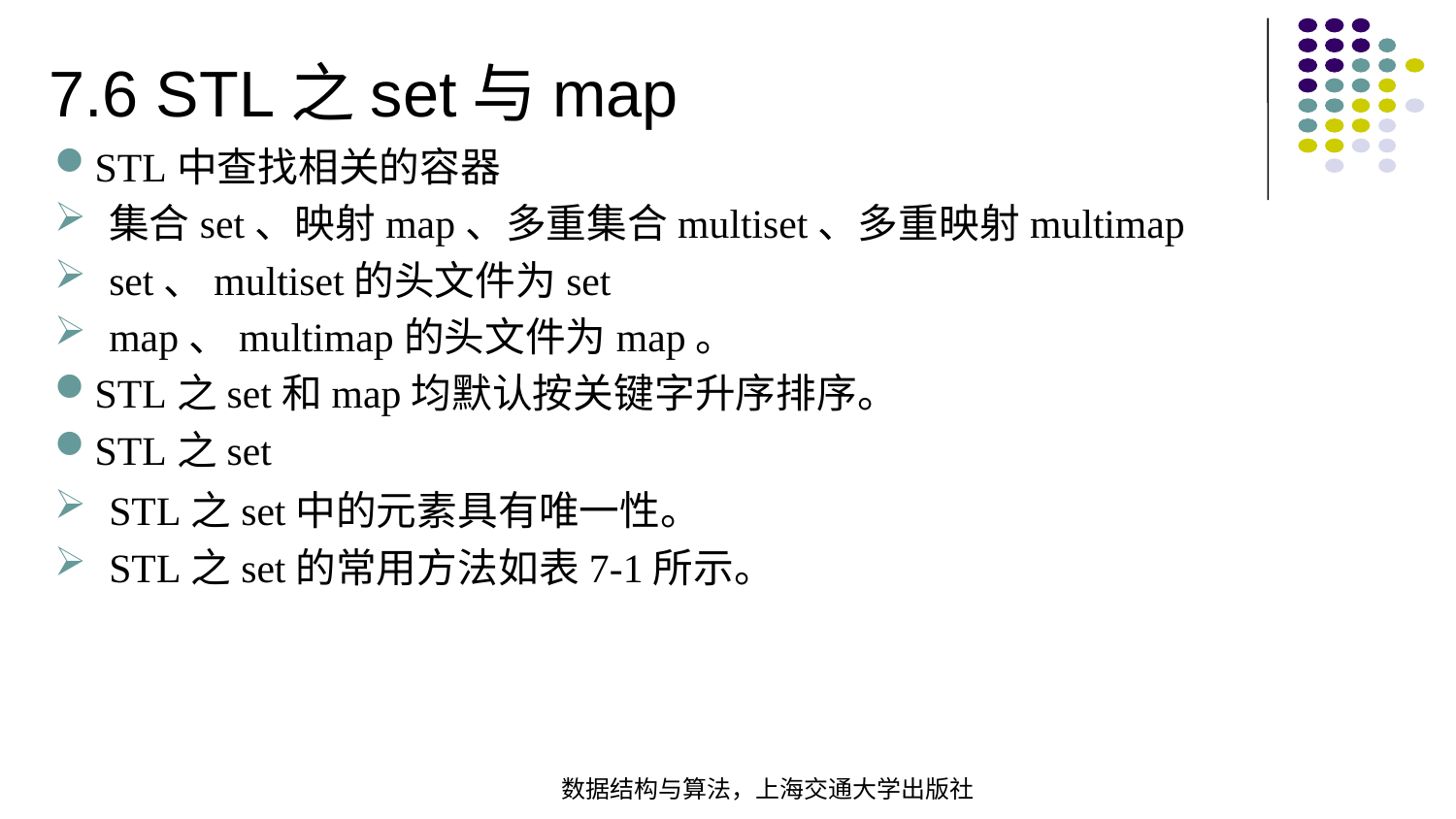

7.6 STL之set与map
STL中查找相关的容器
集合set、映射map、多重集合multiset、多重映射multimap
set、multiset的头文件为set
map、multimap的头文件为map。
STL之set和map均默认按关键字升序排序。
STL之set
STL之set中的元素具有唯一性。
STL之set的常用方法如表7-1所示。